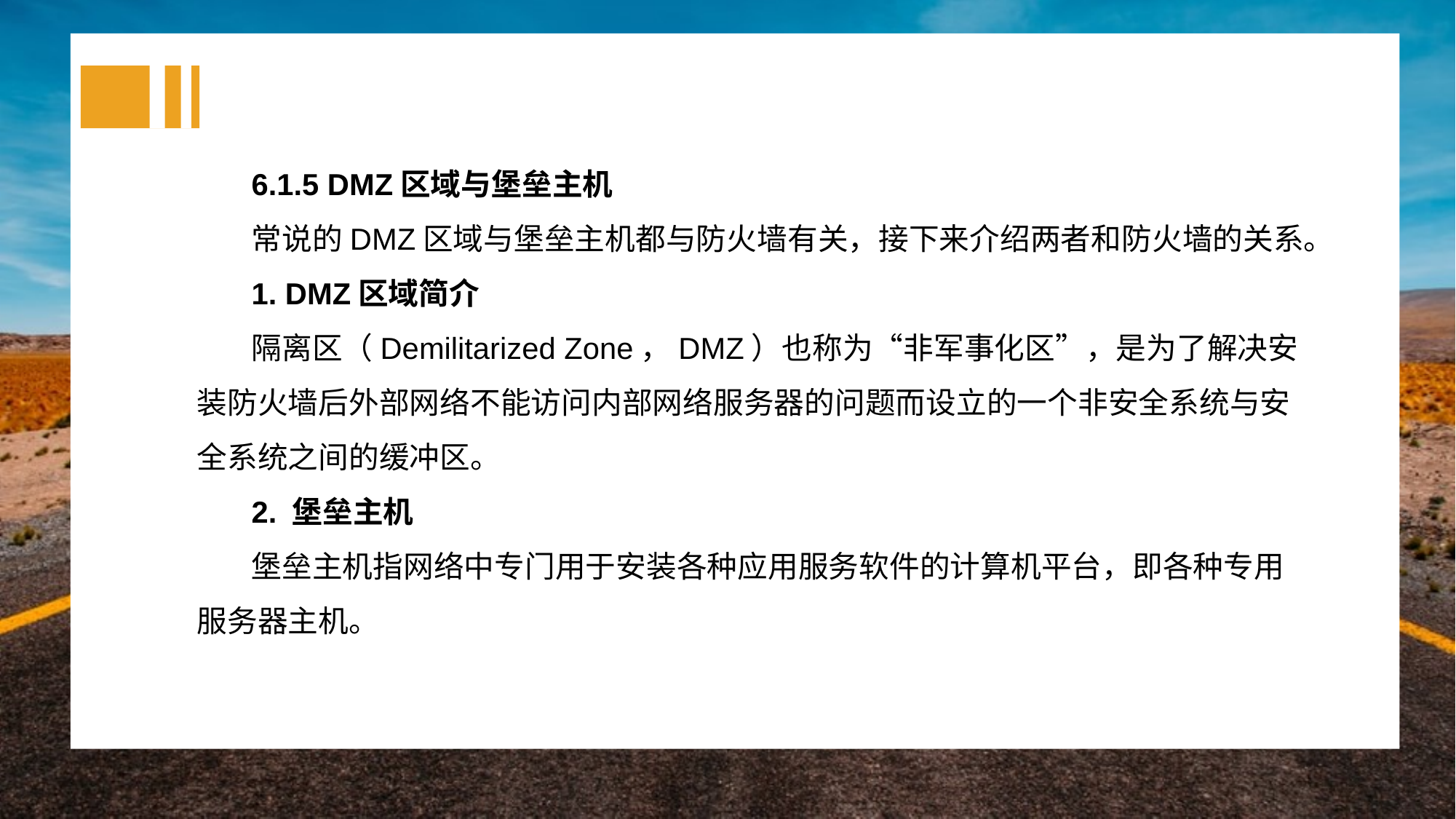

6.1.5 DMZ区域与堡垒主机
常说的DMZ区域与堡垒主机都与防火墙有关，接下来介绍两者和防火墙的关系。
1. DMZ区域简介
隔离区（Demilitarized Zone，DMZ）也称为“非军事化区”，是为了解决安装防火墙后外部网络不能访问内部网络服务器的问题而设立的一个非安全系统与安全系统之间的缓冲区。
2. 堡垒主机
堡垒主机指网络中专门用于安装各种应用服务软件的计算机平台，即各种专用服务器主机。